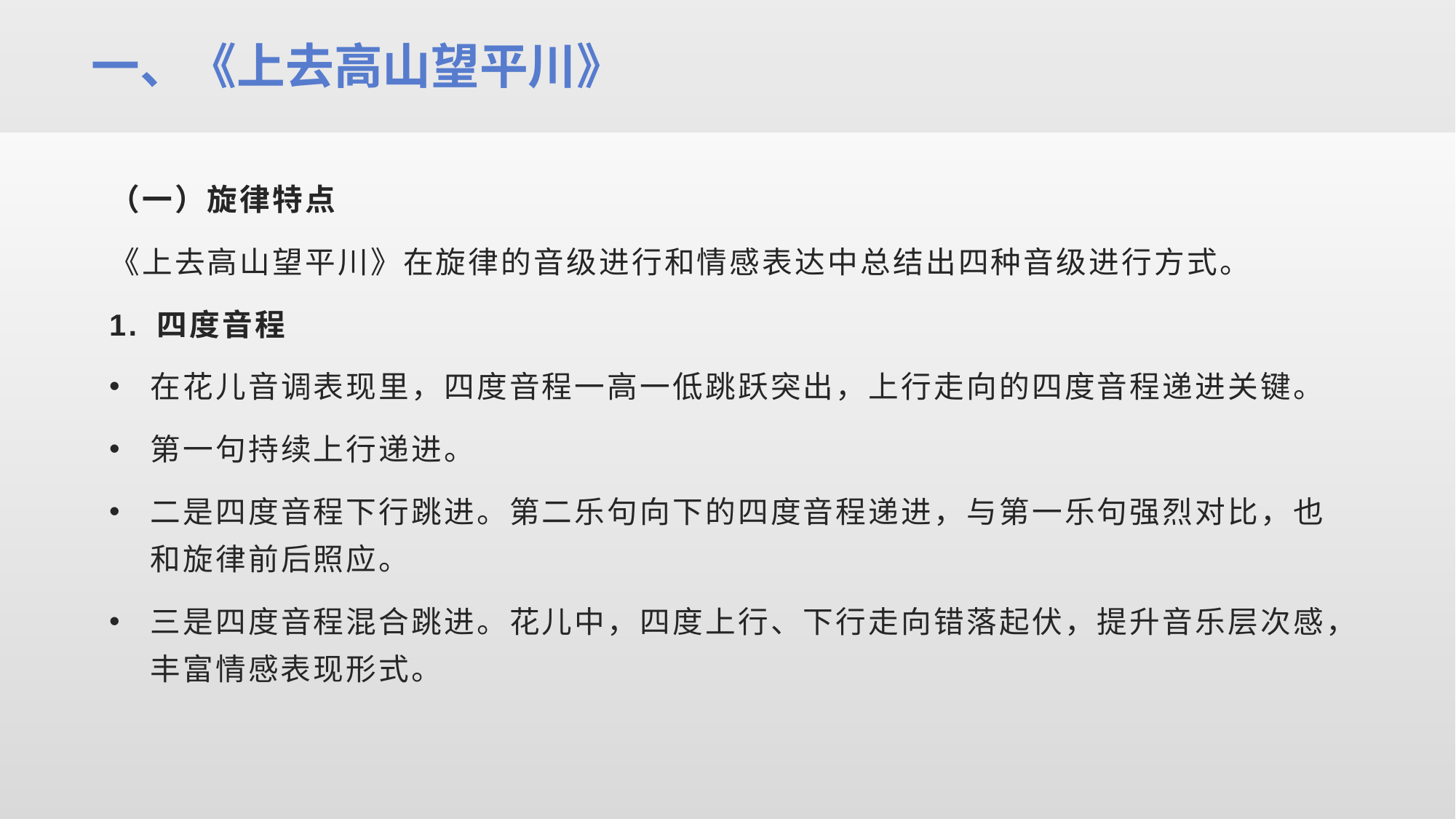

一、《上去高山望平川》

（一）旋律特点
《上去高山望平川》在旋律的音级进行和情感表达中总结出四种音级进行方式。
1. 四度音程
在花儿音调表现里，四度音程一高一低跳跃突出，上行走向的四度音程递进关键。
第一句持续上行递进。
二是四度音程下行跳进。第二乐句向下的四度音程递进，与第一乐句强烈对比，也和旋律前后照应。
三是四度音程混合跳进。花儿中，四度上行、下行走向错落起伏，提升音乐层次感，丰富情感表现形式。